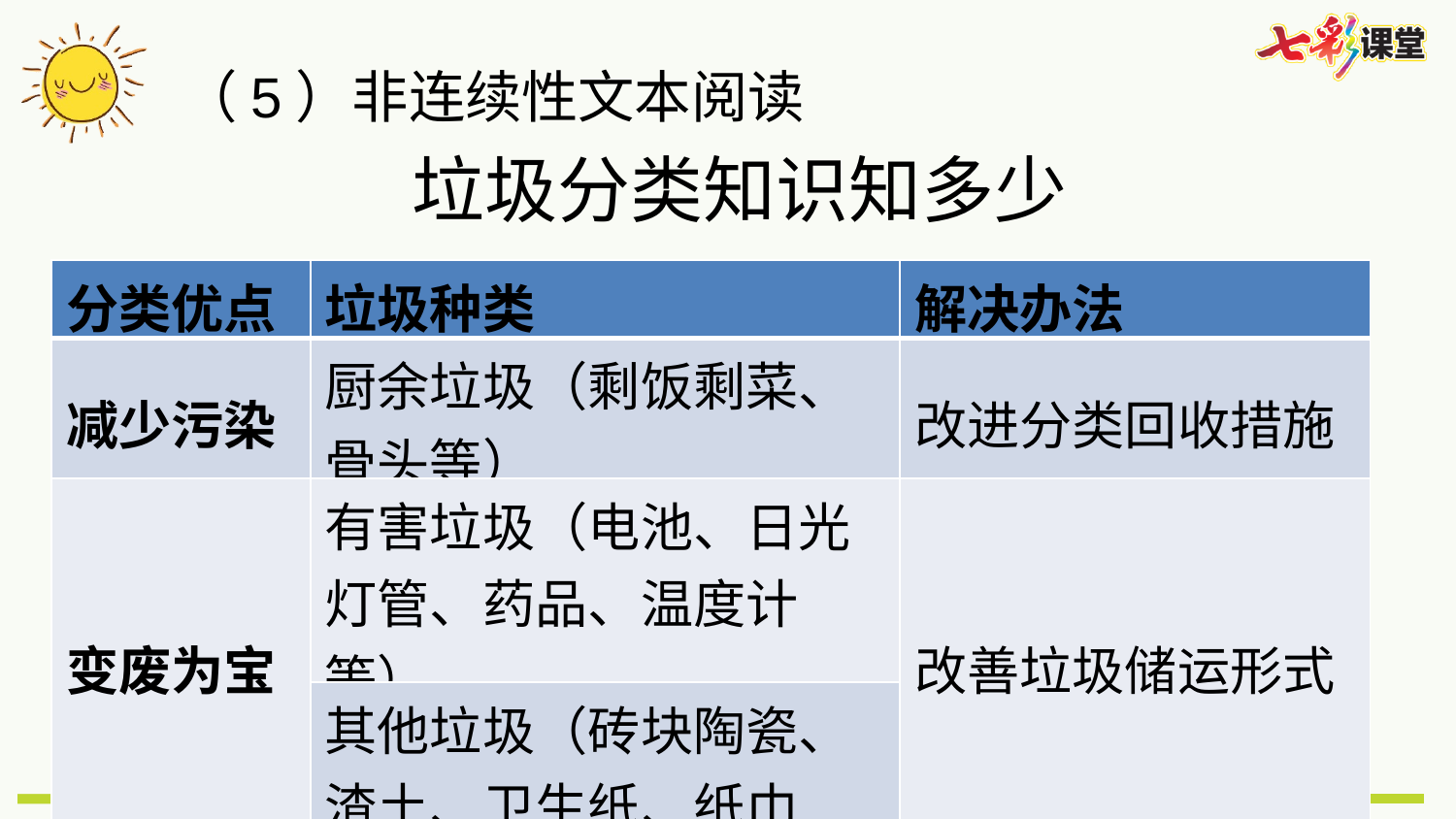

（5）非连续性文本阅读
垃圾分类知识知多少
| 分类优点 | 垃圾种类 | 解决办法 |
| --- | --- | --- |
| 减少污染 | 厨余垃圾（剩饭剩菜、骨头等） | 改进分类回收措施 |
| 变废为宝 | 有害垃圾（电池、日光灯管、药品、温度计等） | 改善垃圾储运形式 |
|  | 其他垃圾（砖块陶瓷、渣土、卫生纸、纸巾等） |  |